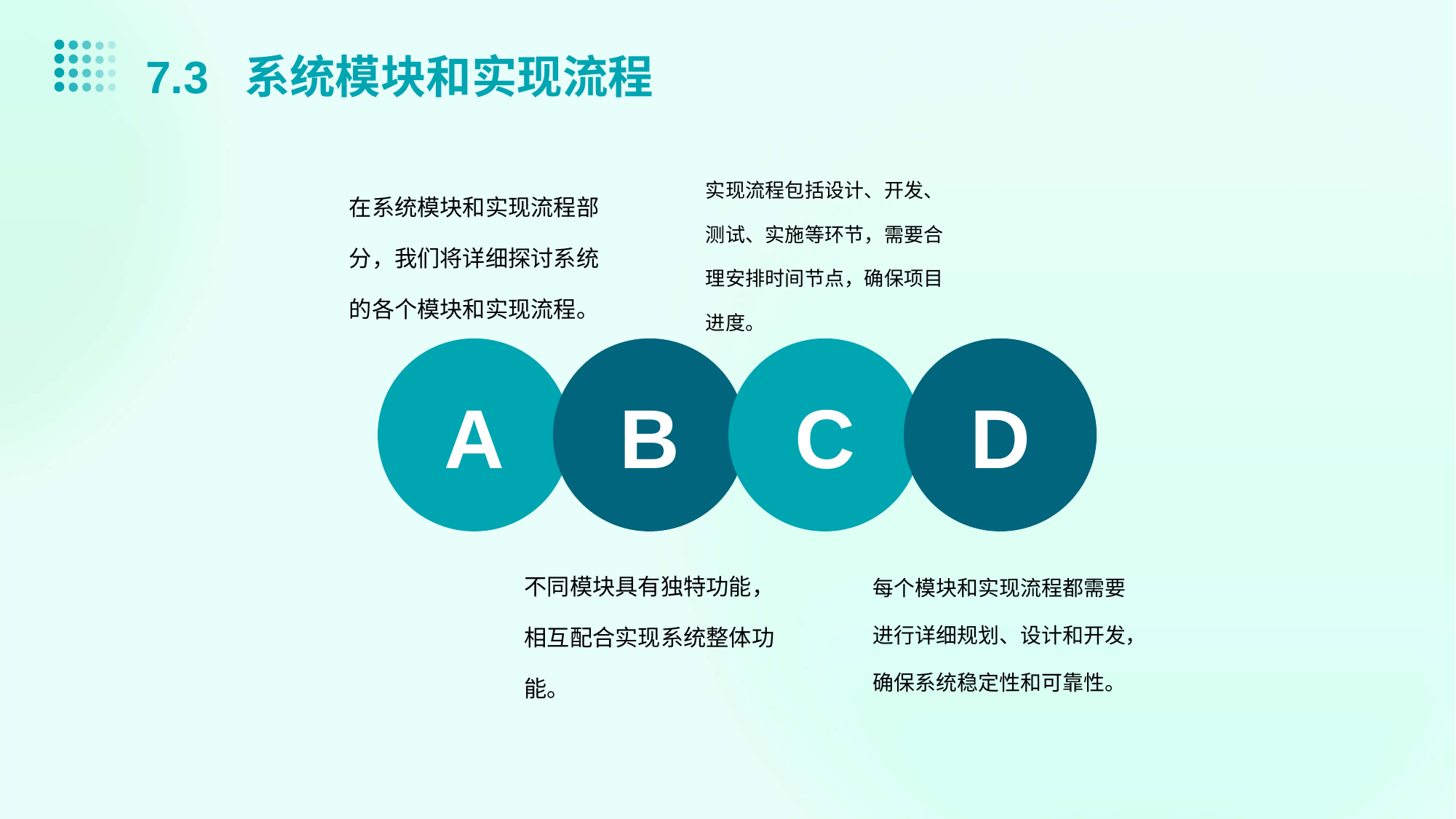

7.3  系统模块和实现流程

在系统模块和实现流程部分，我们将详细探讨系统的各个模块和实现流程。
实现流程包括设计、开发、测试、实施等环节，需要合理安排时间节点，确保项目进度。

A
B
C
D
每个模块和实现流程都需要进行详细规划、设计和开发，确保系统稳定性和可靠性。
不同模块具有独特功能，相互配合实现系统整体功能。